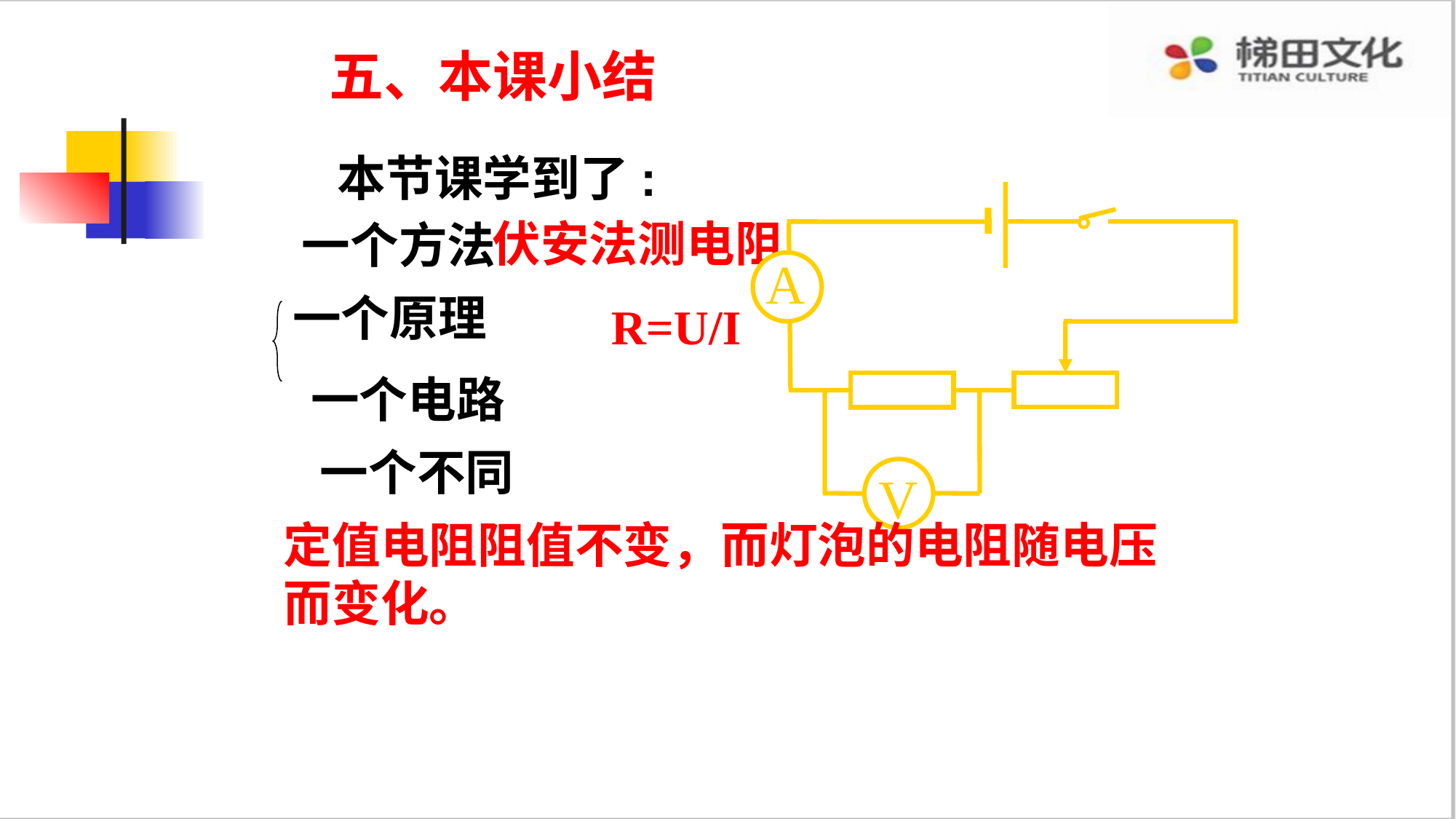

五、本课小结
     本节课学到了:

 A

 V

伏安法测电阻
一个方法
一个原理
R=U/I

一个电路
一个不同
定值电阻阻值不变，而灯泡的电阻随电压而变化。